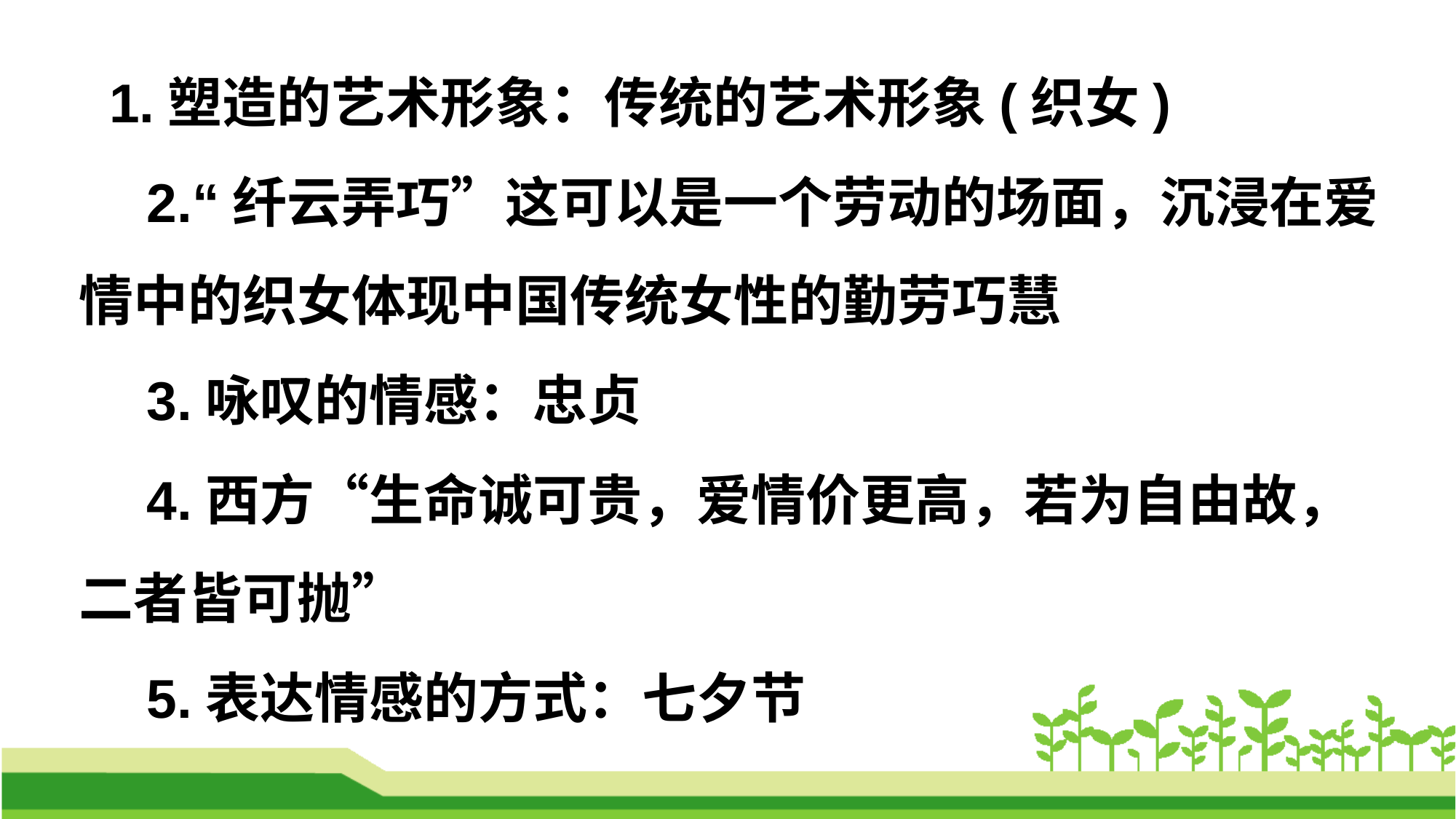

1.塑造的艺术形象：传统的艺术形象(织女)
　2.“纤云弄巧”这可以是一个劳动的场面，沉浸在爱情中的织女体现中国传统女性的勤劳巧慧
　3.咏叹的情感：忠贞
　4.西方“生命诚可贵，爱情价更高，若为自由故，二者皆可抛”
　5.表达情感的方式：七夕节